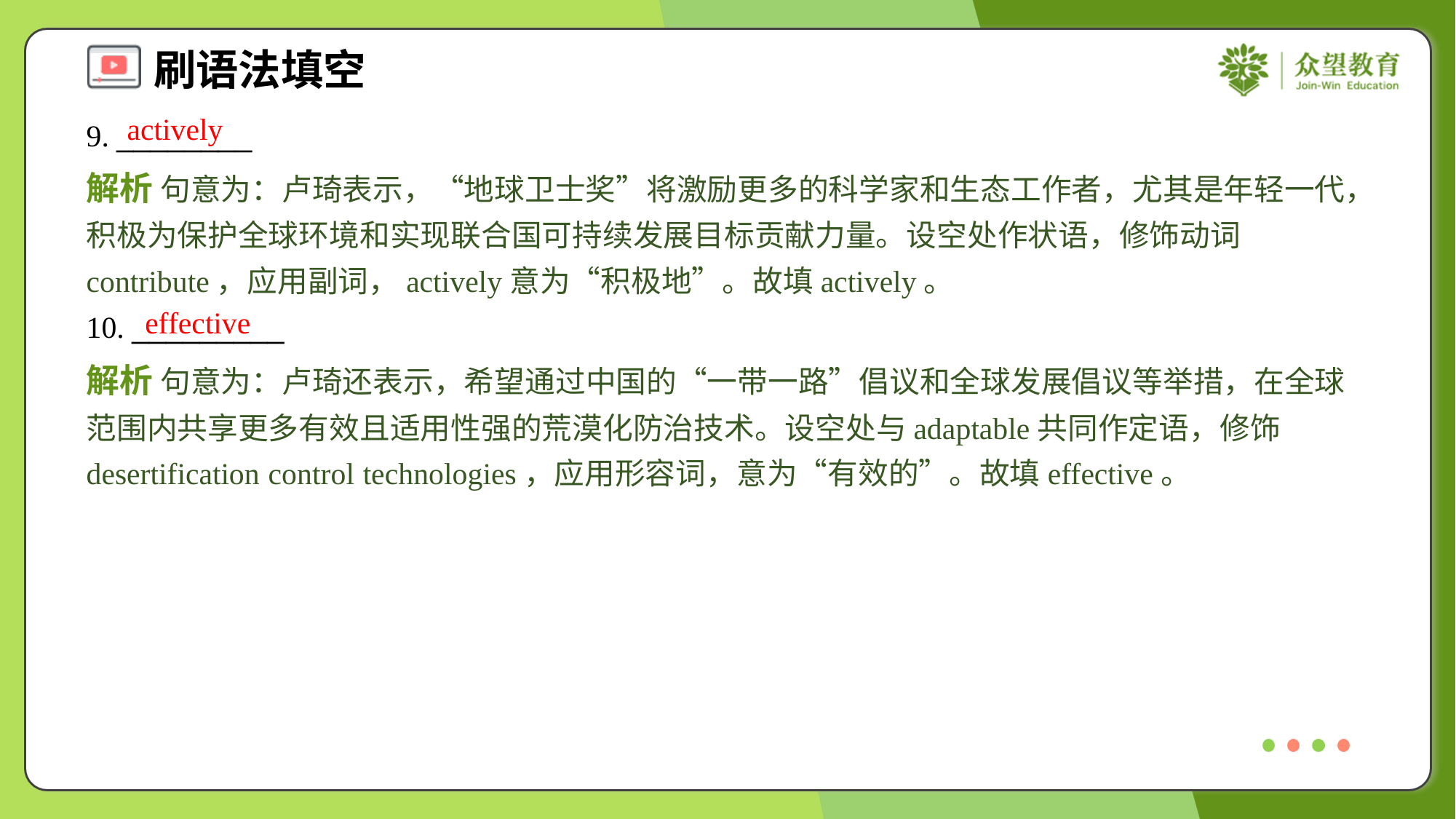

actively
9. ________
解析 句意为：卢琦表示，“地球卫士奖”将激励更多的科学家和生态工作者，尤其是年轻一代，积极为保护全球环境和实现联合国可持续发展目标贡献力量。设空处作状语，修饰动词contribute，应用副词，actively意为“积极地”。故填actively。
effective
10. _________
解析 句意为：卢琦还表示，希望通过中国的“一带一路”倡议和全球发展倡议等举措，在全球范围内共享更多有效且适用性强的荒漠化防治技术。设空处与adaptable共同作定语，修饰desertification control technologies，应用形容词，意为“有效的”。故填effective。